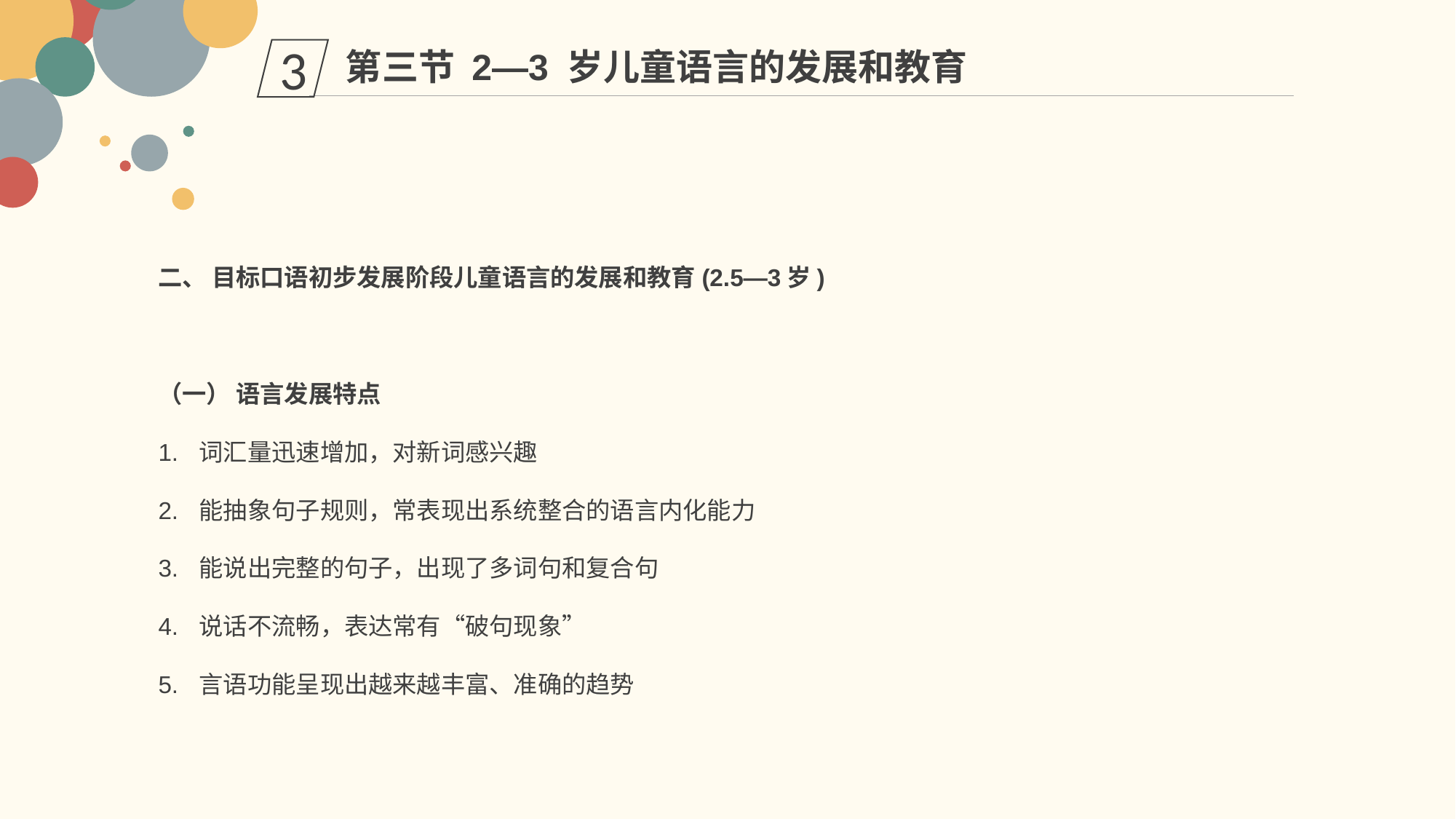

第三节 2—3 岁儿童语言的发展和教育
3
二、 目标口语初步发展阶段儿童语言的发展和教育(2.5—3岁)

（一） 语言发展特点
词汇量迅速增加，对新词感兴趣
能抽象句子规则，常表现出系统整合的语言内化能力
能说出完整的句子，出现了多词句和复合句
说话不流畅，表达常有“破句现象”
言语功能呈现出越来越丰富、准确的趋势